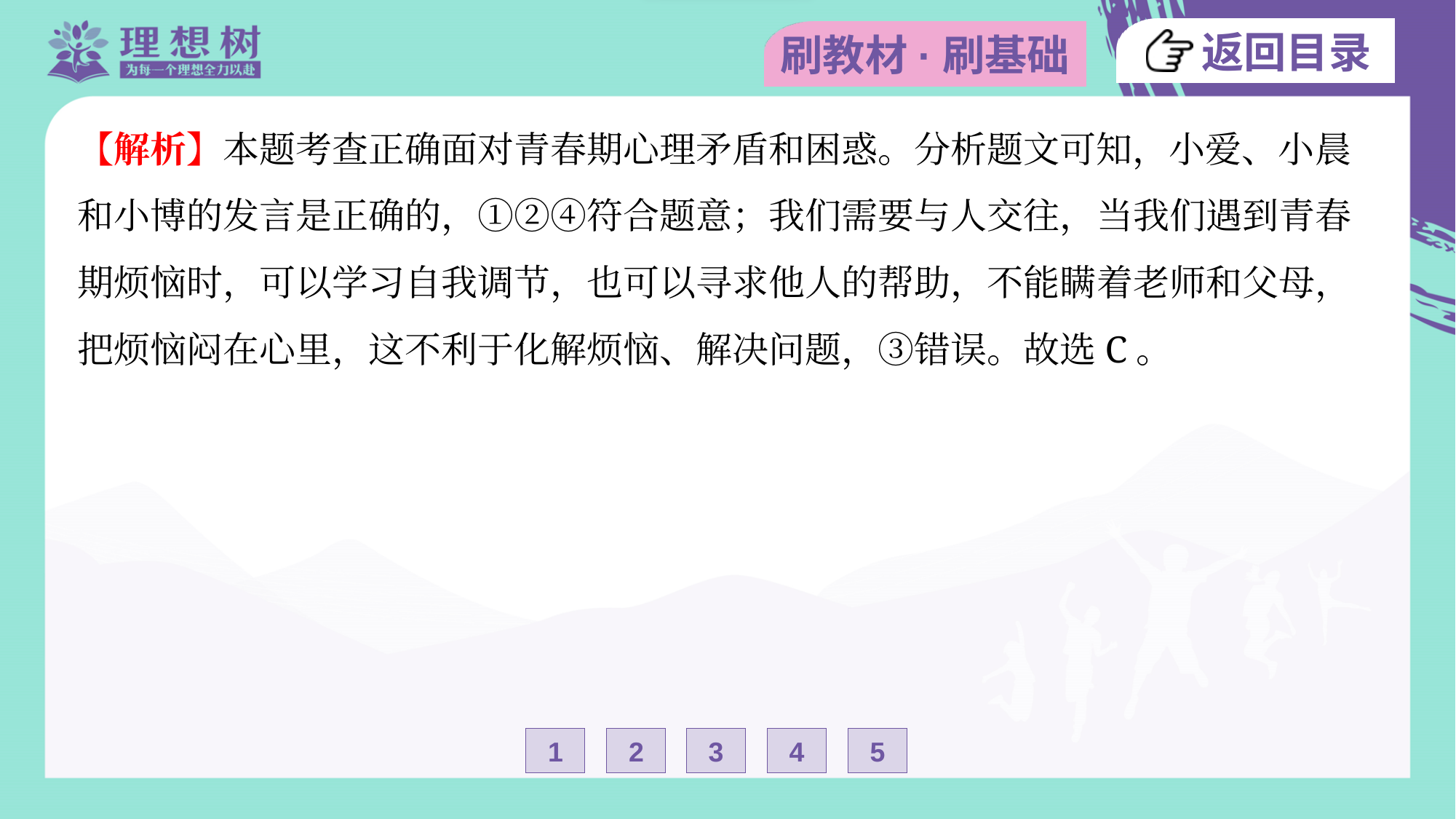

【解析】本题考查正确面对青春期心理矛盾和困惑。分析题文可知，小爱、小晨
和小博的发言是正确的，①②④符合题意；我们需要与人交往，当我们遇到青春
期烦恼时，可以学习自我调节，也可以寻求他人的帮助，不能瞒着老师和父母，
把烦恼闷在心里，这不利于化解烦恼、解决问题，③错误。故选C。